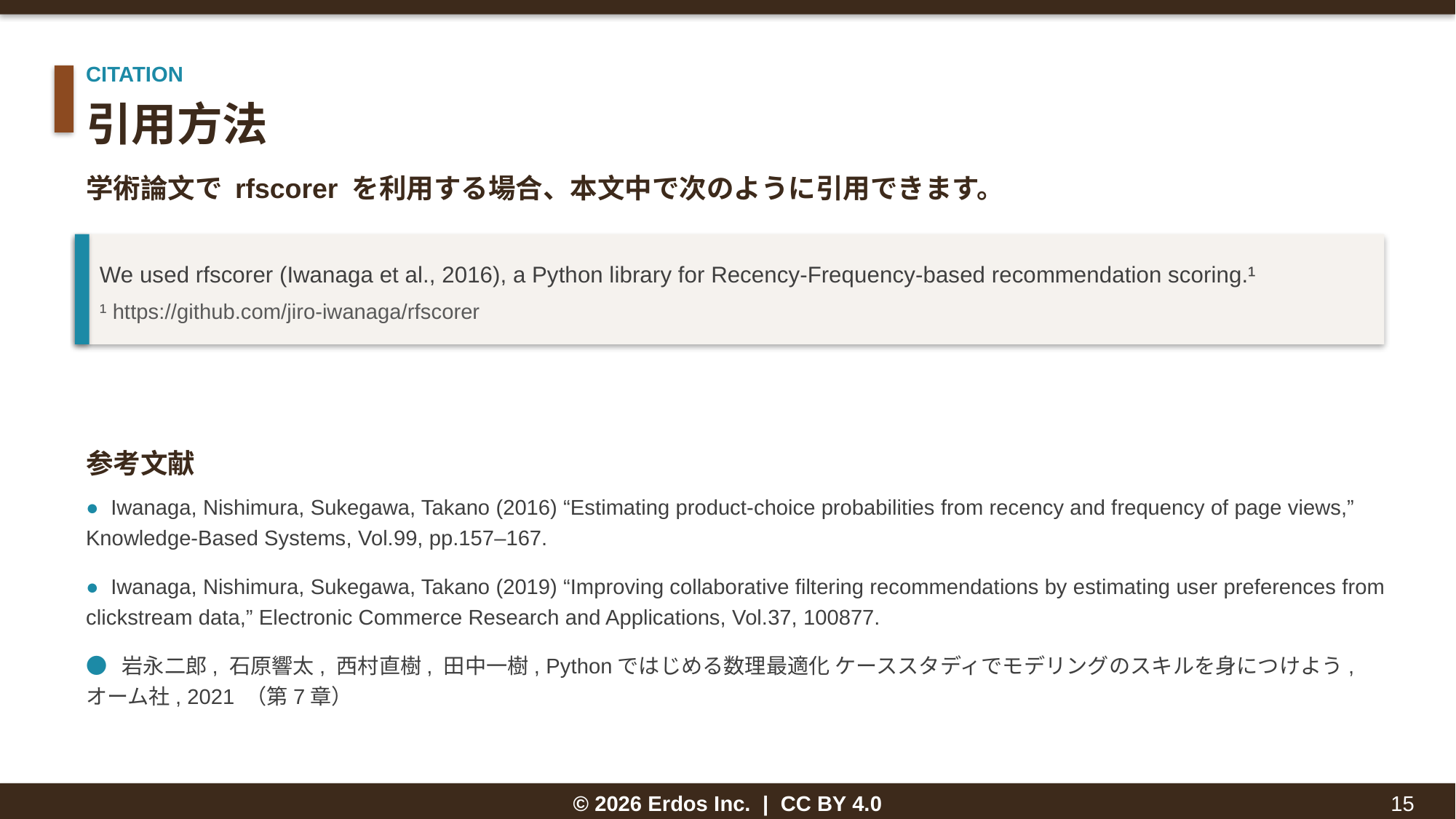

CITATION
引用方法

学術論文で rfscorer を利用する場合、本文中で次のように引用できます。

We used rfscorer (Iwanaga et al., 2016), a Python library for Recency-Frequency-based recommendation scoring.¹
¹ https://github.com/jiro-iwanaga/rfscorer
参考文献
●  Iwanaga, Nishimura, Sukegawa, Takano (2016) “Estimating product-choice probabilities from recency and frequency of page views,” Knowledge-Based Systems, Vol.99, pp.157–167.
●  Iwanaga, Nishimura, Sukegawa, Takano (2019) “Improving collaborative filtering recommendations by estimating user preferences from clickstream data,” Electronic Commerce Research and Applications, Vol.37, 100877.
●  岩永二郎, 石原響太, 西村直樹, 田中一樹, Pythonではじめる数理最適化 ケーススタディでモデリングのスキルを身につけよう, オーム社, 2021 （第7章）

© 2026 Erdos Inc.  |  CC BY 4.0
15